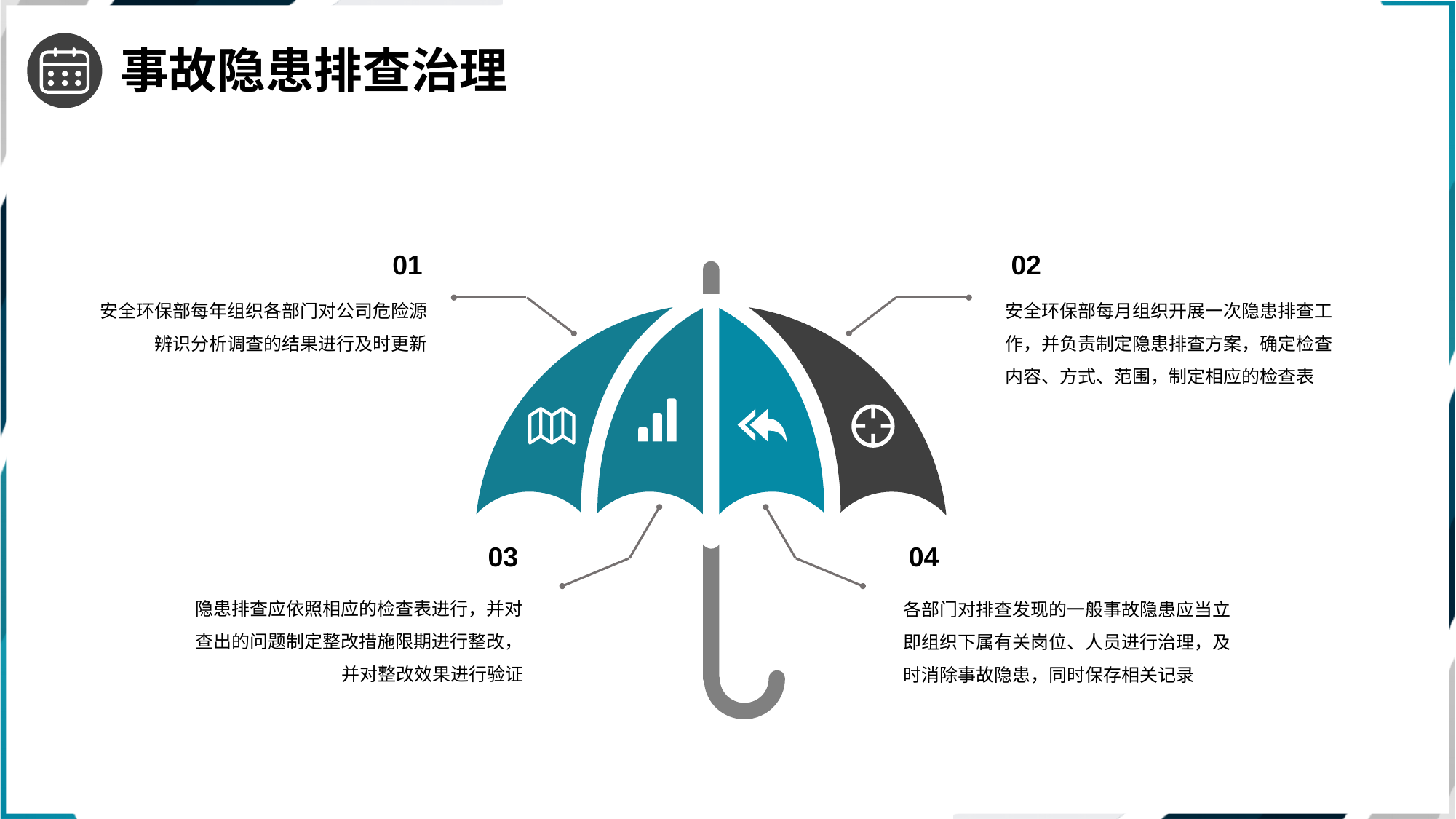

事故隐患排查治理
01
02

安全环保部每年组织各部门对公司危险源辨识分析调查的结果进行及时更新
安全环保部每月组织开展一次隐患排查工作，并负责制定隐患排查方案，确定检查内容、方式、范围，制定相应的检查表

03
04
隐患排查应依照相应的检查表进行，并对查出的问题制定整改措施限期进行整改，并对整改效果进行验证
各部门对排查发现的一般事故隐患应当立即组织下属有关岗位、人员进行治理，及时消除事故隐患，同时保存相关记录